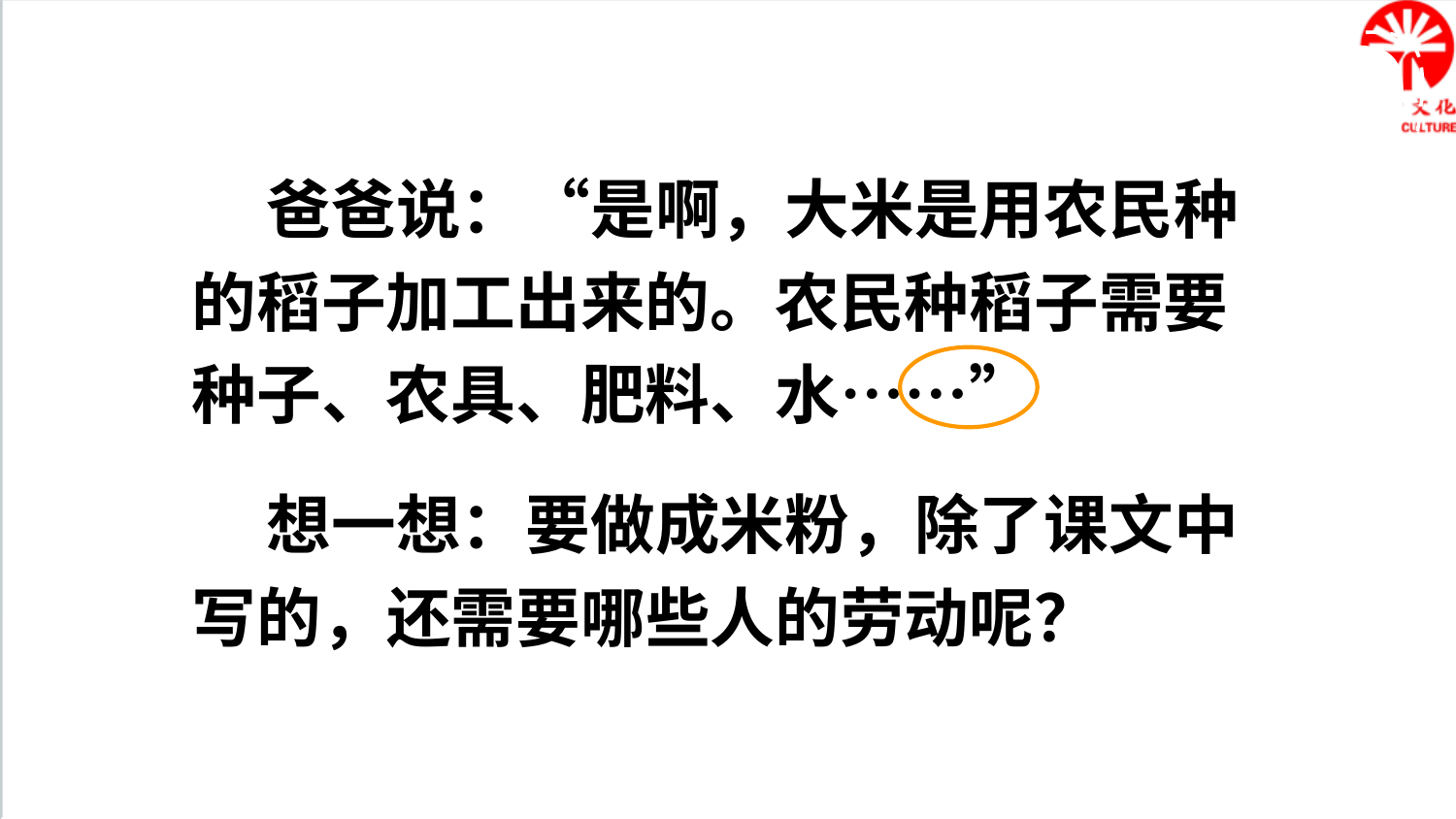

爸爸说：“是啊，大米是用农民种的稻子加工出来的。农民种稻子需要种子、农具、肥料、水……”

    想一想：要做成米粉，除了课文中写的，还需要哪些人的劳动呢？